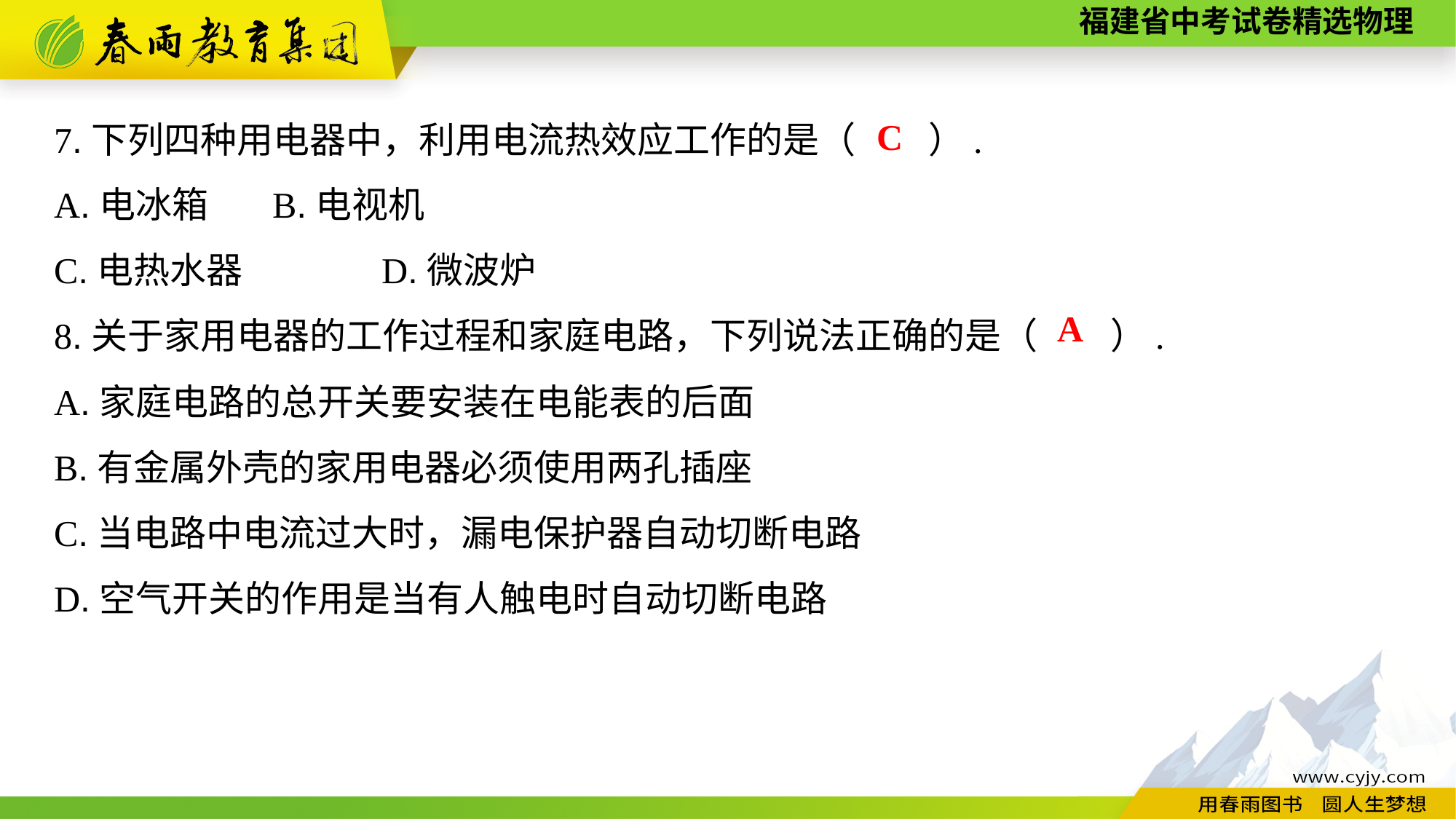

7.下列四种用电器中，利用电流热效应工作的是（　　）.
A.电冰箱	B.电视机
C.电热水器　　	D.微波炉
8.关于家用电器的工作过程和家庭电路，下列说法正确的是（　　）.
A.家庭电路的总开关要安装在电能表的后面
B.有金属外壳的家用电器必须使用两孔插座
C.当电路中电流过大时，漏电保护器自动切断电路
D.空气开关的作用是当有人触电时自动切断电路
C
A